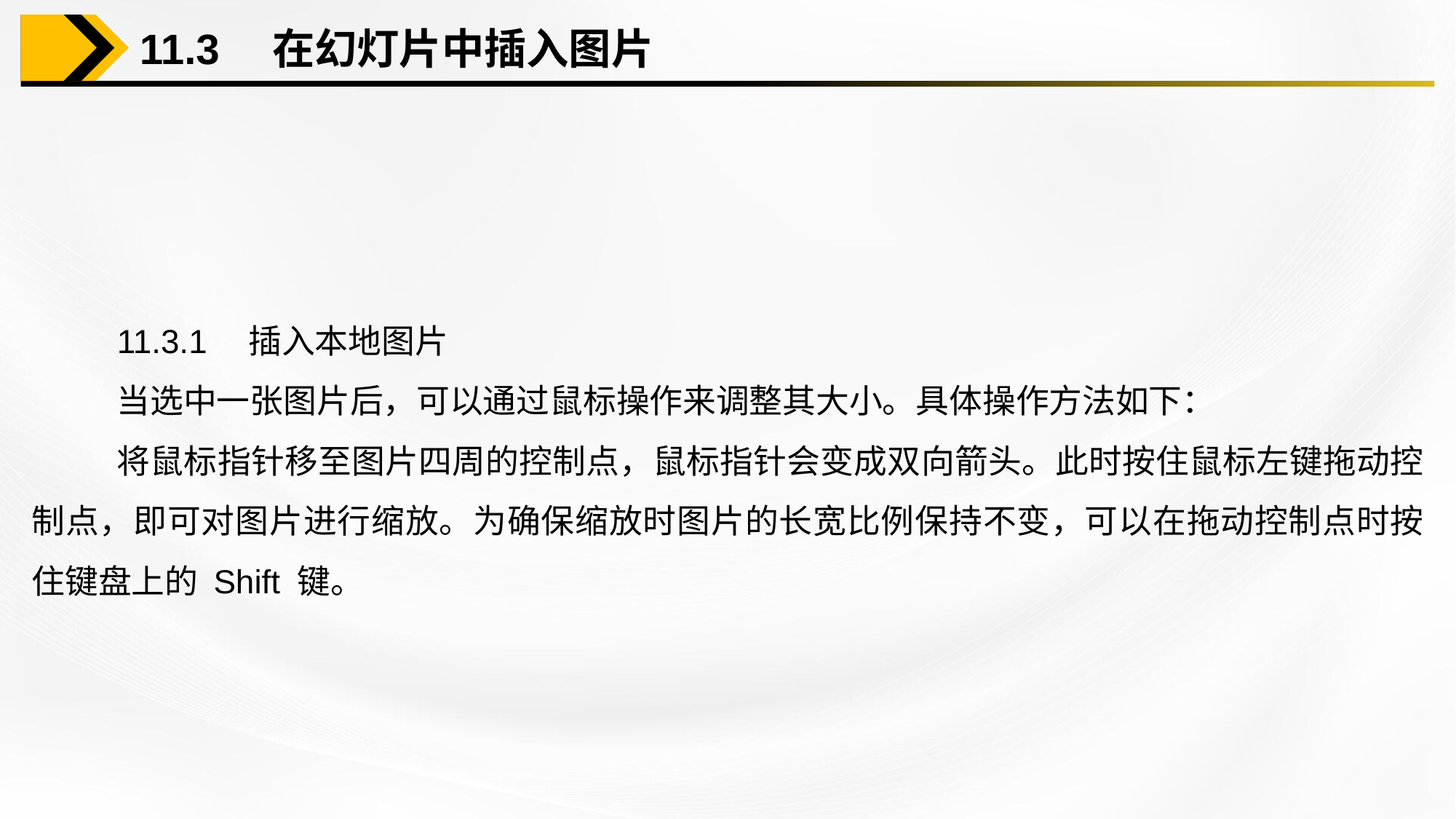

11.3　在幻灯片中插入图片
11.3.1　插入本地图片
当选中一张图片后，可以通过鼠标操作来调整其大小。具体操作方法如下：
将鼠标指针移至图片四周的控制点，鼠标指针会变成双向箭头。此时按住鼠标左键拖动控制点，即可对图片进行缩放。为确保缩放时图片的长宽比例保持不变，可以在拖动控制点时按住键盘上的 Shift 键。